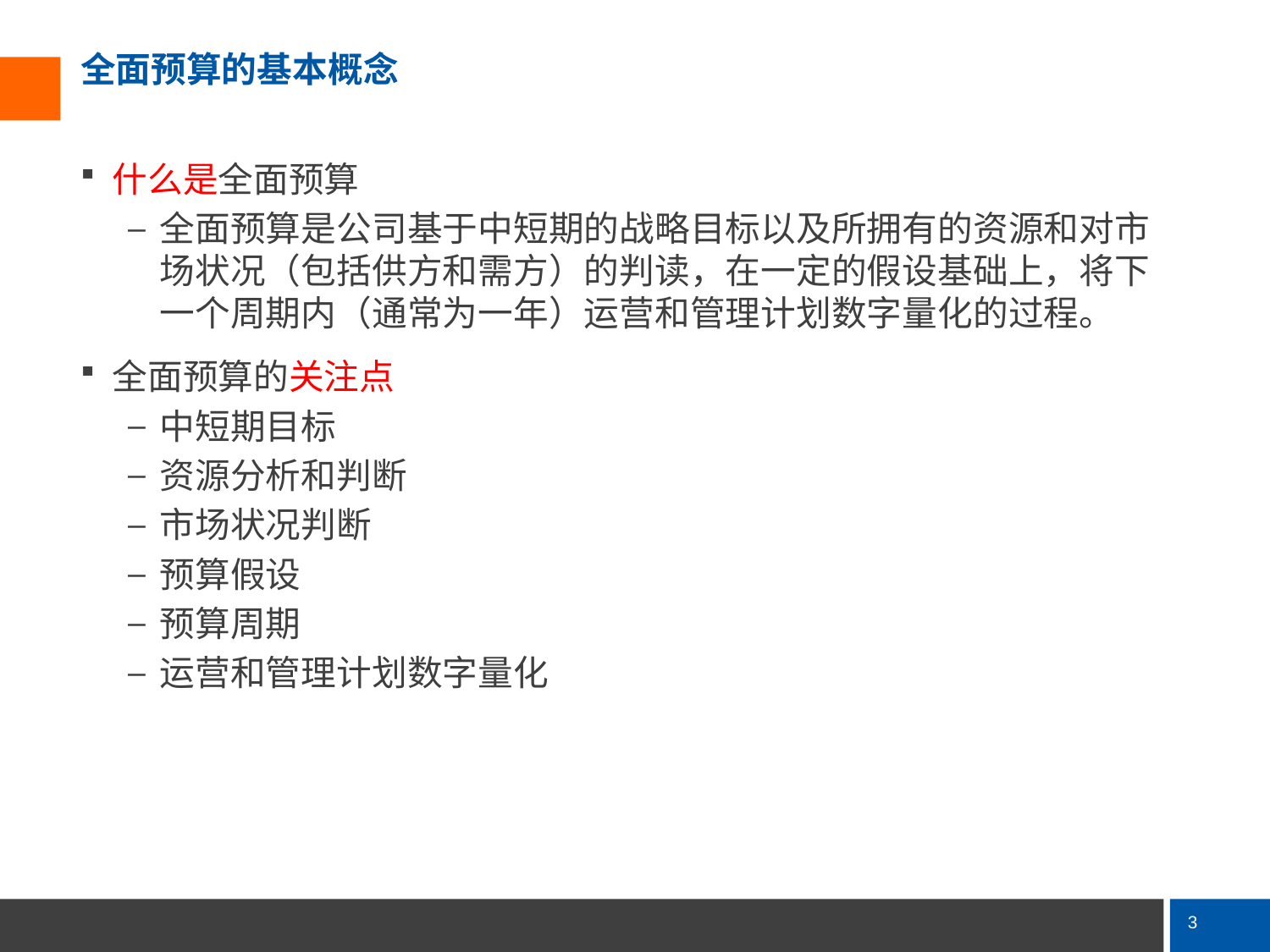

# 全面预算的基本概念
什么是全面预算
全面预算是公司基于中短期的战略目标以及所拥有的资源和对市场状况（包括供方和需方）的判读，在一定的假设基础上，将下一个周期内（通常为一年）运营和管理计划数字量化的过程。
全面预算的关注点
中短期目标
资源分析和判断
市场状况判断
预算假设
预算周期
运营和管理计划数字量化